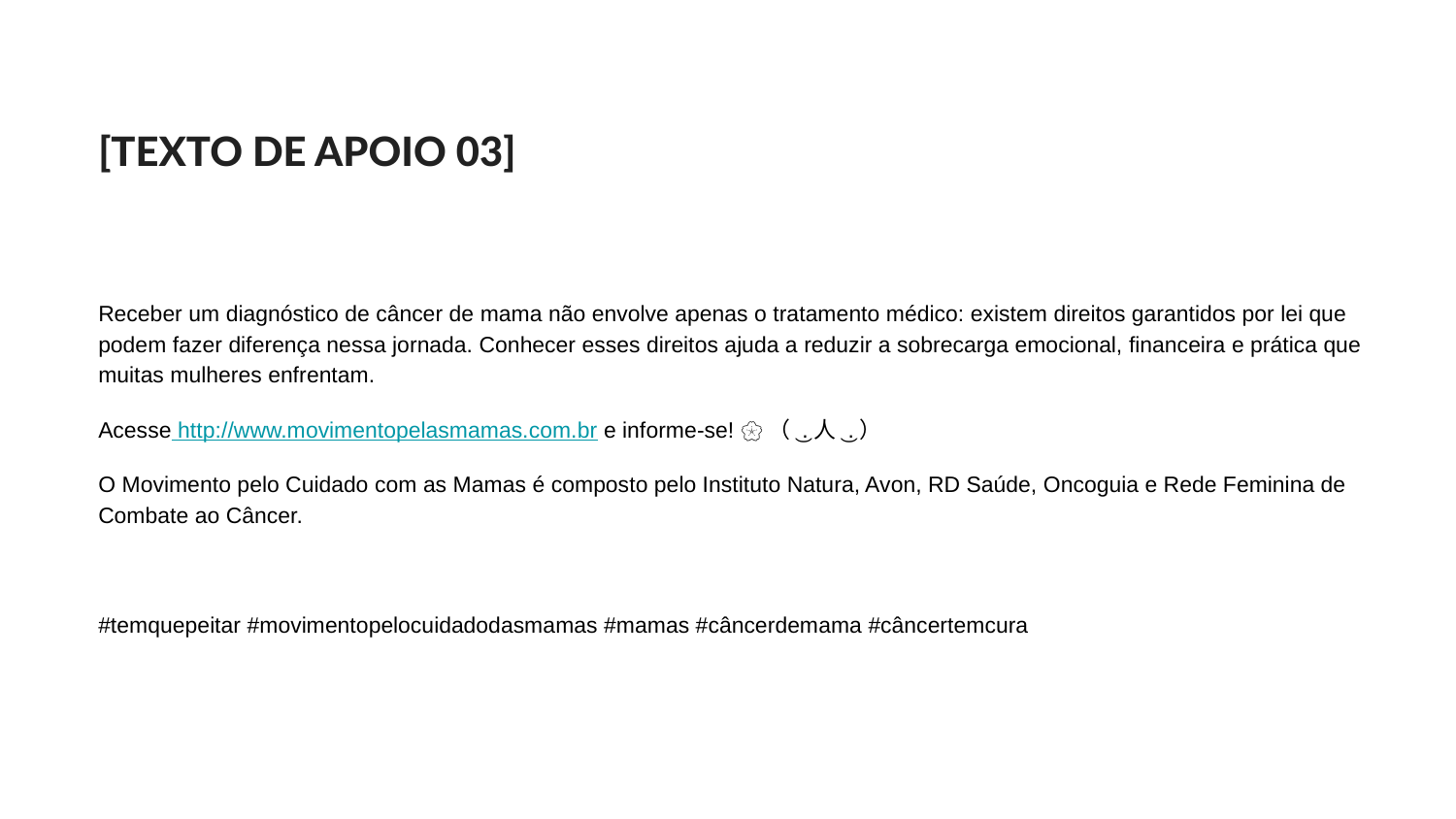

[TEXTO DE APOIO 03]

Receber um diagnóstico de câncer de mama não envolve apenas o tratamento médico: existem direitos garantidos por lei que podem fazer diferença nessa jornada. Conhecer esses direitos ajuda a reduzir a sobrecarga emocional, financeira e prática que muitas mulheres enfrentam.
Acesse http://www.movimentopelasmamas.com.br e informe-se! 🩷🌸（ ͜.人 ͜.）
O Movimento pelo Cuidado com as Mamas é composto pelo Instituto Natura, Avon, RD Saúde, Oncoguia e Rede Feminina de Combate ao Câncer.

#temquepeitar #movimentopelocuidadodasmamas #mamas #câncerdemama #câncertemcura